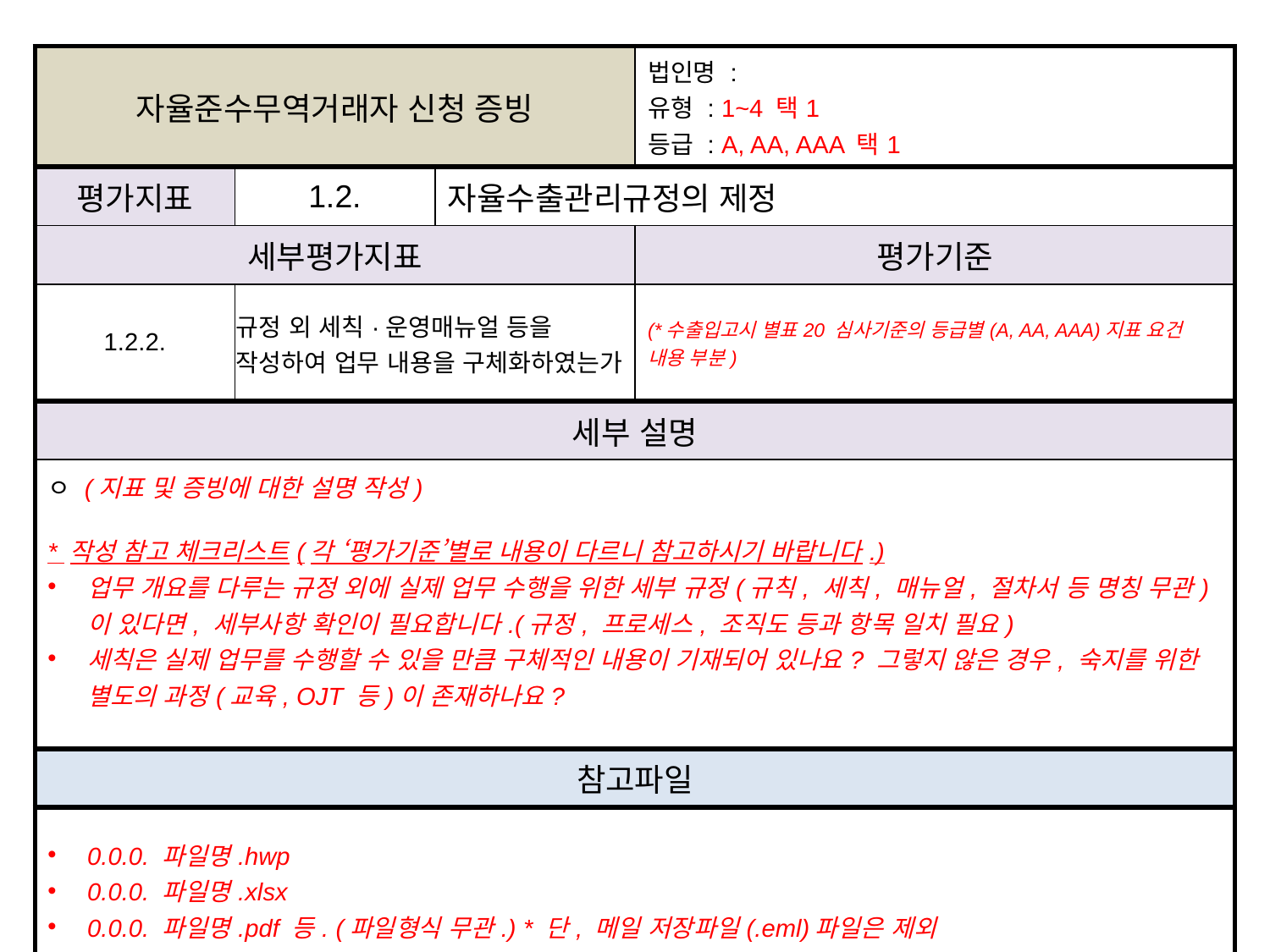

| 자율준수무역거래자 신청 증빙 |  |  | 법인명 : 유형 : 1~4 택1 등급 : A, AA, AAA 택1 |
| --- | --- | --- | --- |
| 평가지표 | 1.2. | 자율수출관리규정의 제정 |  |
| 세부평가지표 |  |  | 평가기준 |
| 1.2.2. | 규정 외 세칙·운영매뉴얼 등을 작성하여 업무 내용을 구체화하였는가 |  | (\*수출입고시 별표20 심사기준의 등급별(A, AA, AAA)지표 요건 내용 부분) |
| 세부 설명 |  |  |  |
| ㅇ (지표 및 증빙에 대한 설명 작성) \* 작성 참고 체크리스트(각 ‘평가기준’별로 내용이 다르니 참고하시기 바랍니다.) 업무 개요를 다루는 규정 외에 실제 업무 수행을 위한 세부 규정(규칙, 세칙, 매뉴얼, 절차서 등 명칭 무관)이 있다면, 세부사항 확인이 필요합니다.(규정, 프로세스, 조직도 등과 항목 일치 필요) 세칙은 실제 업무를 수행할 수 있을 만큼 구체적인 내용이 기재되어 있나요? 그렇지 않은 경우, 숙지를 위한 별도의 과정(교육, OJT 등)이 존재하나요? |  |  |  |
| 참고파일 |  |  |  |
| 0.0.0. 파일명.hwp 0.0.0. 파일명.xlsx 0.0.0. 파일명.pdf 등. (파일형식 무관.) \* 단, 메일 저장파일(.eml)파일은 제외 |  |  |  |